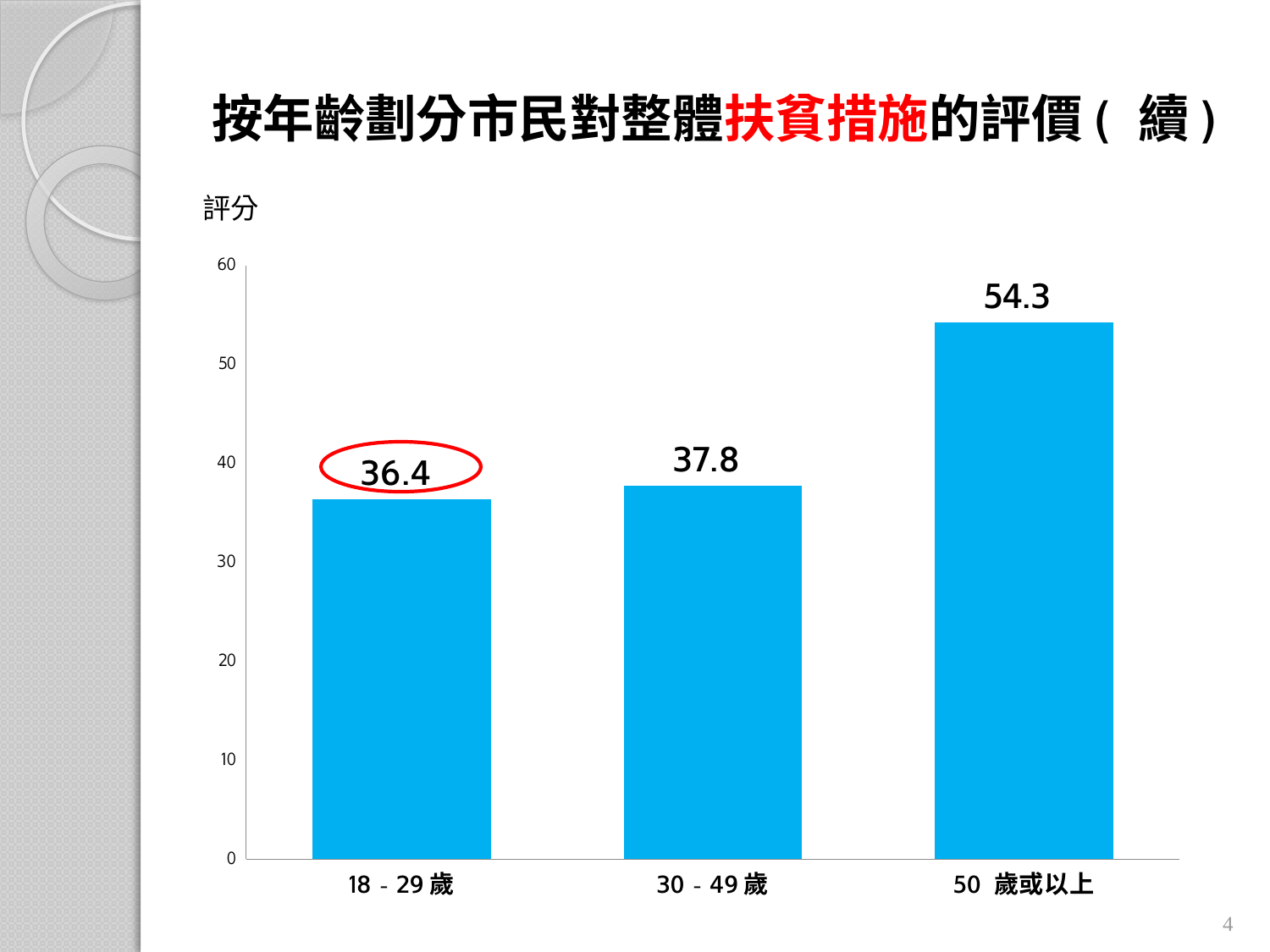

# 按年齡劃分市民對整體扶貧措施的評價( 續)
評分

### Chart

| Category |  |
|---|---|
| 18 - 29歲 | 36.382019636272005 |
| 30 - 49歲 | 37.77625536963718 |
| 50 歲或以上 | 54.29510810096244 |
4